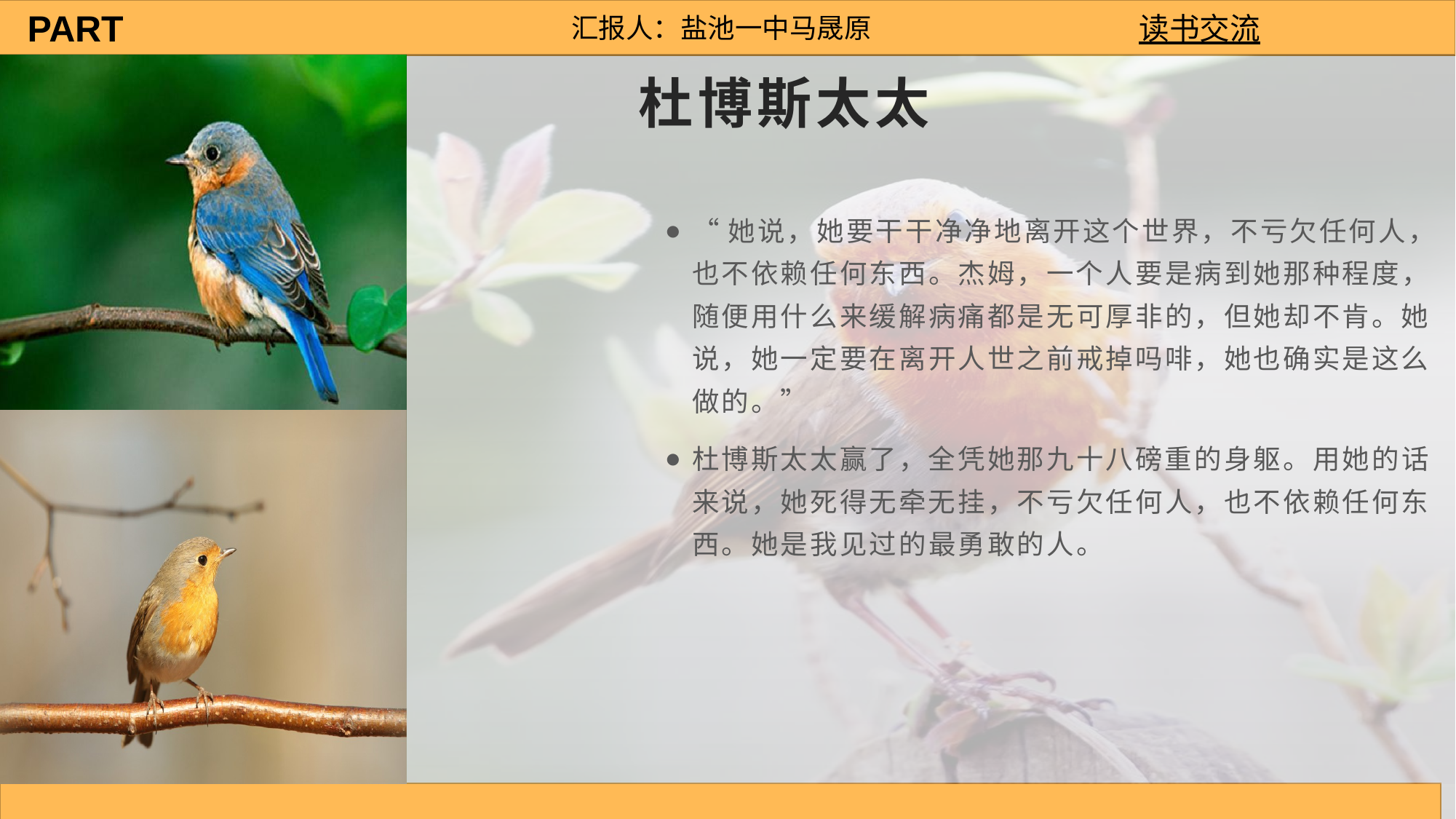

# 杜博斯太太
“她说，她要干干净净地离开这个世界，不亏欠任何人，也不依赖任何东西。杰姆，一个人要是病到她那种程度，随便用什么来缓解病痛都是无可厚非的，但她却不肯。她说，她一定要在离开人世之前戒掉吗啡，她也确实是这么做的。”
杜博斯太太赢了，全凭她那九十八磅重的身躯。用她的话来说，她死得无牵无挂，不亏欠任何人，也不依赖任何东西。她是我见过的最勇敢的人。